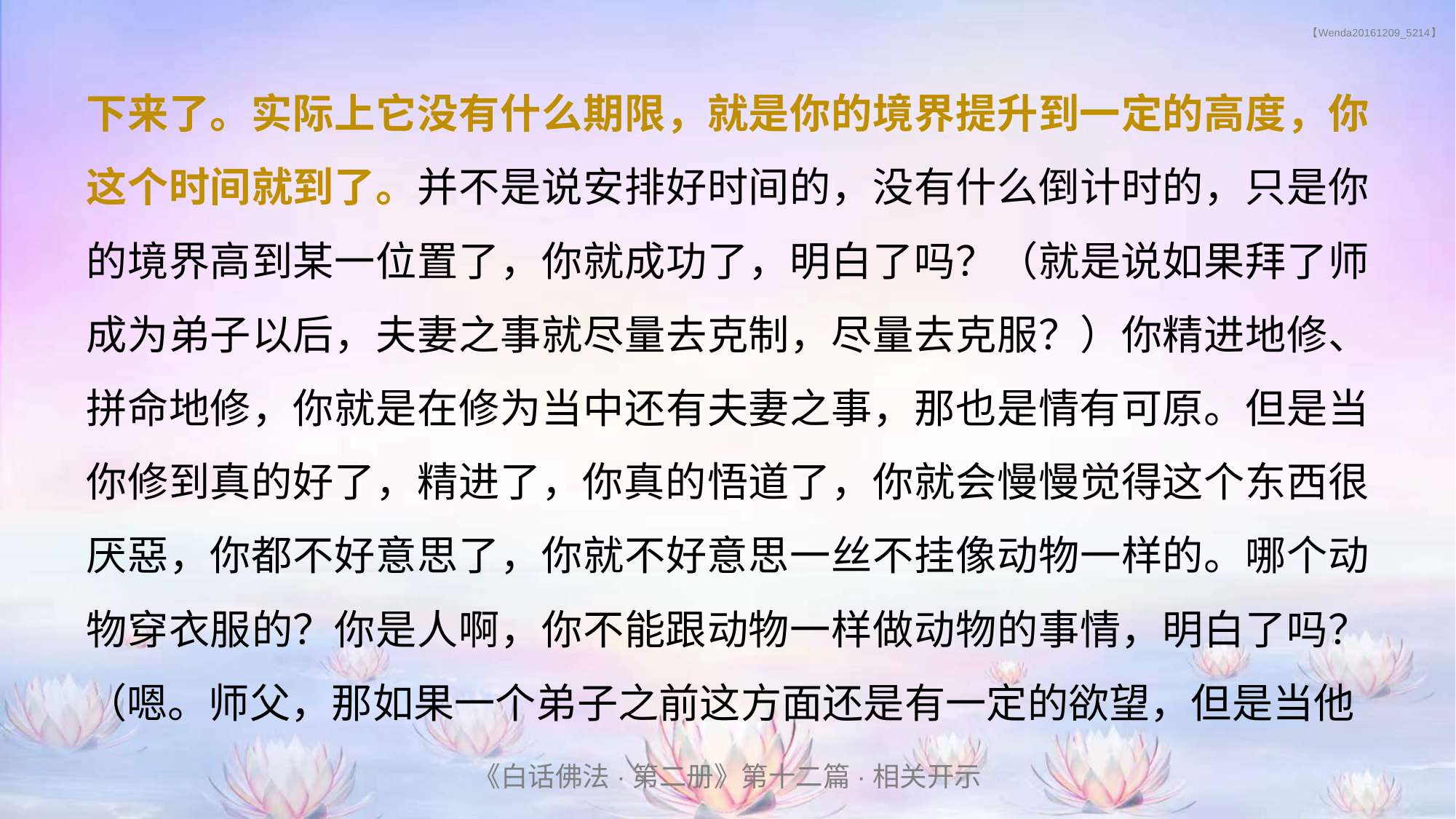

# 【Wenda20161209_5214】
下来了。实际上它没有什么期限，就是你的境界提升到一定的高度，你这个时间就到了。并不是说安排好时间的，没有什么倒计时的，只是你的境界高到某一位置了，你就成功了，明白了吗？（就是说如果拜了师成为弟子以后，夫妻之事就尽量去克制，尽量去克服？）你精进地修、拼命地修，你就是在修为当中还有夫妻之事，那也是情有可原。但是当你修到真的好了，精进了，你真的悟道了，你就会慢慢觉得这个东西很厌惡，你都不好意思了，你就不好意思一丝不挂像动物一样的。哪个动物穿衣服的？你是人啊，你不能跟动物一样做动物的事情，明白了吗？（嗯。师父，那如果一个弟子之前这方面还是有一定的欲望，但是当他
《白话佛法·第二册》第十二篇·相关开示